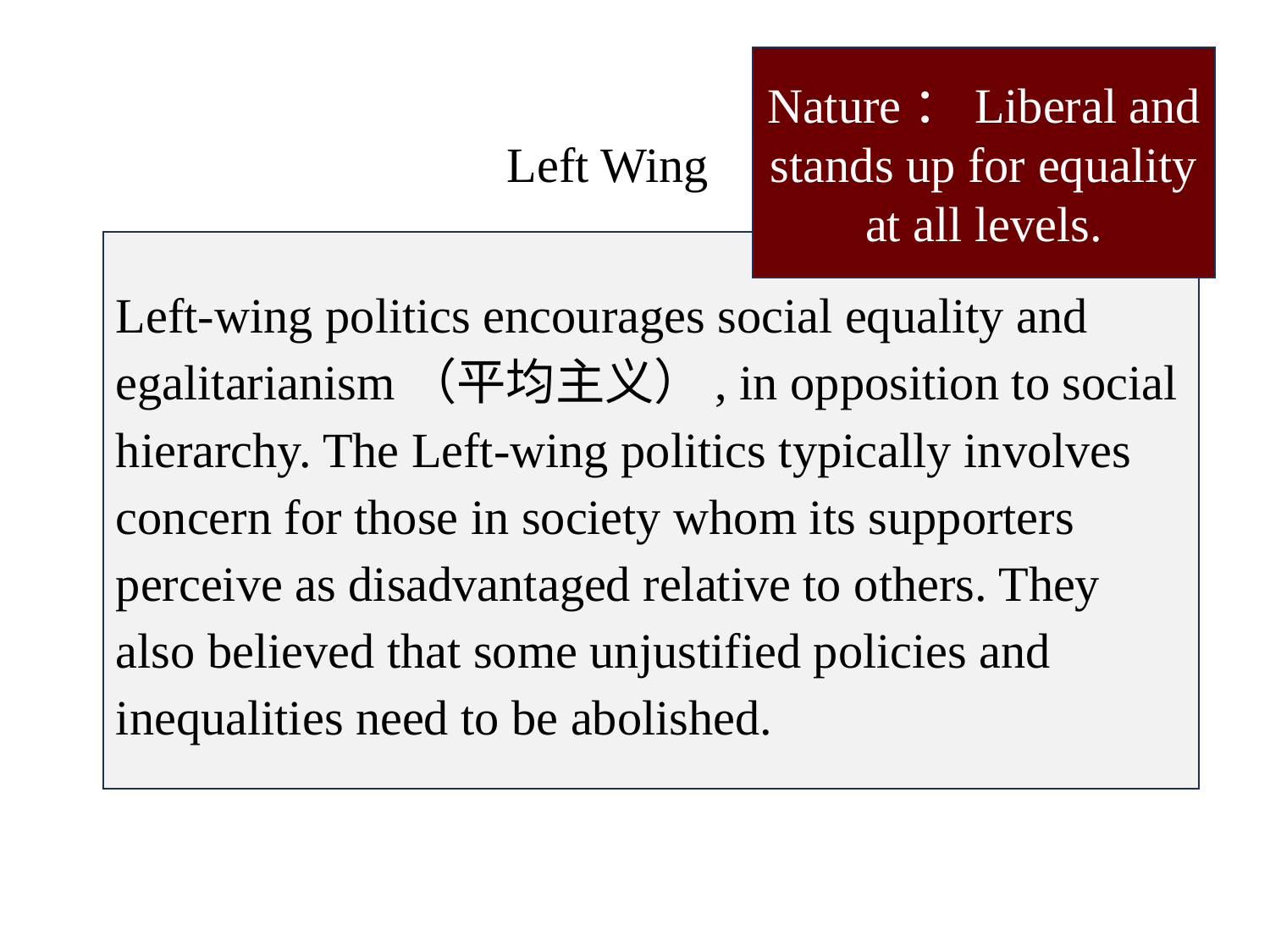

Nature：Liberal and stands up for equality at all levels.
               Left Wing
Left-wing politics encourages social equality and egalitarianism（平均主义）, in opposition to social hierarchy. The Left-wing politics typically involves concern for those in society whom its supporters perceive as disadvantaged relative to others. They also believed that some unjustified policies and inequalities need to be abolished.